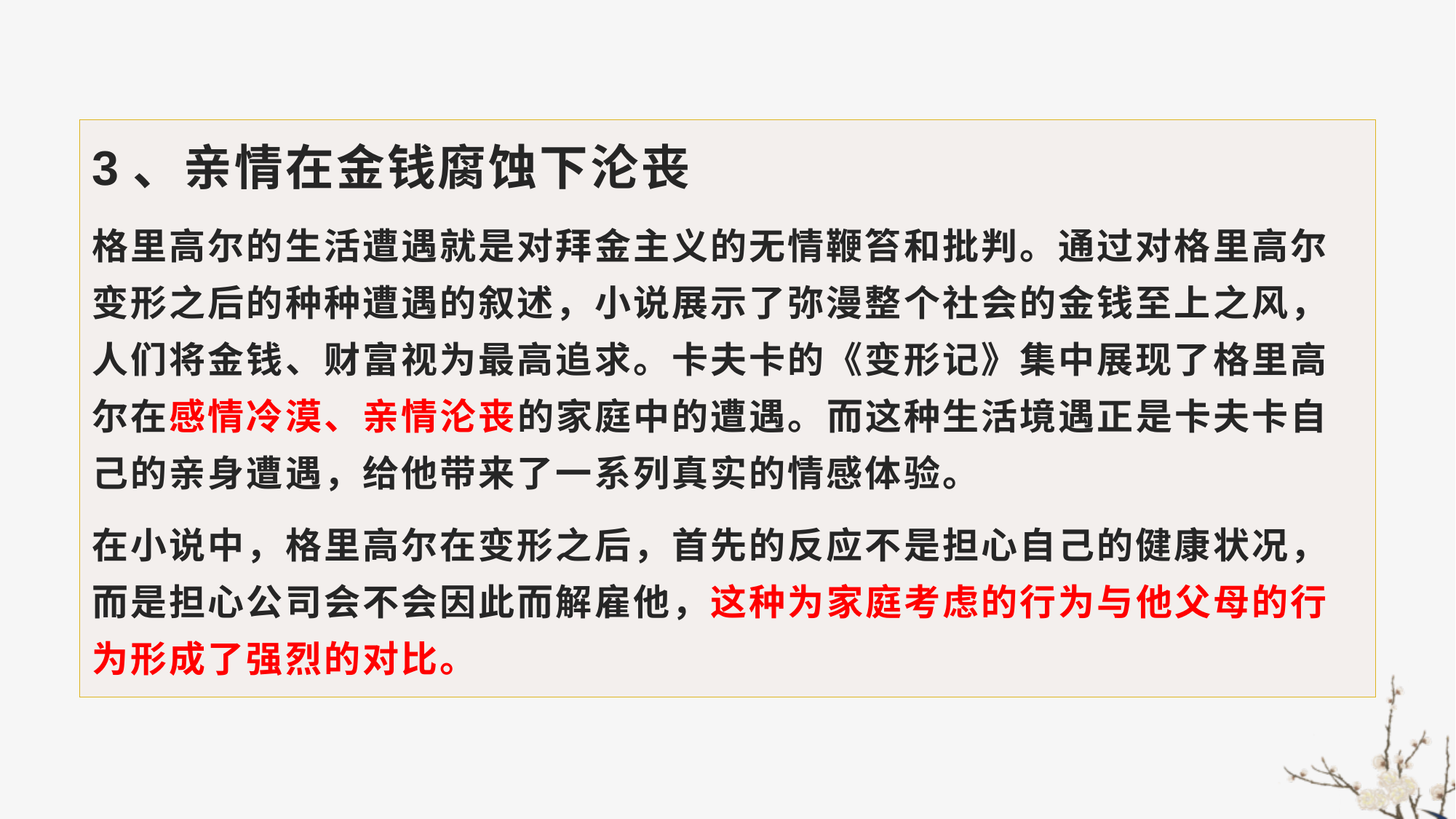

3、亲情在金钱腐蚀下沦丧
格里高尔的生活遭遇就是对拜金主义的无情鞭笞和批判。通过对格里高尔变形之后的种种遭遇的叙述，小说展示了弥漫整个社会的金钱至上之风，人们将金钱、财富视为最高追求。卡夫卡的《变形记》集中展现了格里高尔在感情冷漠、亲情沦丧的家庭中的遭遇。而这种生活境遇正是卡夫卡自己的亲身遭遇，给他带来了一系列真实的情感体验。
在小说中，格里高尔在变形之后，首先的反应不是担心自己的健康状况，而是担心公司会不会因此而解雇他，这种为家庭考虑的行为与他父母的行为形成了强烈的对比。